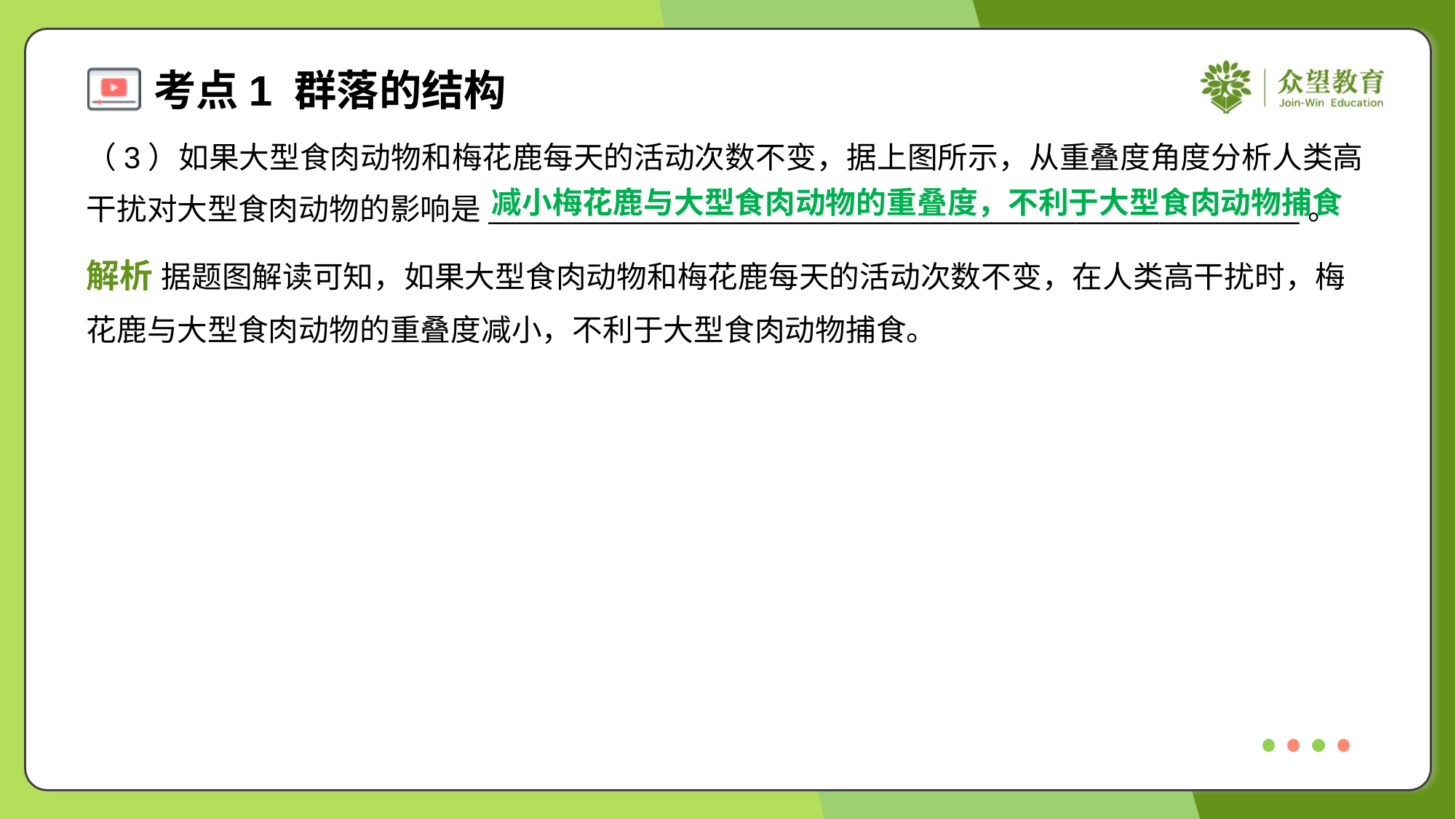

（3）如果大型食肉动物和梅花鹿每天的活动次数不变，据上图所示，从重叠度角度分析人类高
干扰对大型食肉动物的影响是__________________________________________________________。
减小梅花鹿与大型食肉动物的重叠度，不利于大型食肉动物捕食
解析 据题图解读可知，如果大型食肉动物和梅花鹿每天的活动次数不变，在人类高干扰时，梅
花鹿与大型食肉动物的重叠度减小，不利于大型食肉动物捕食。